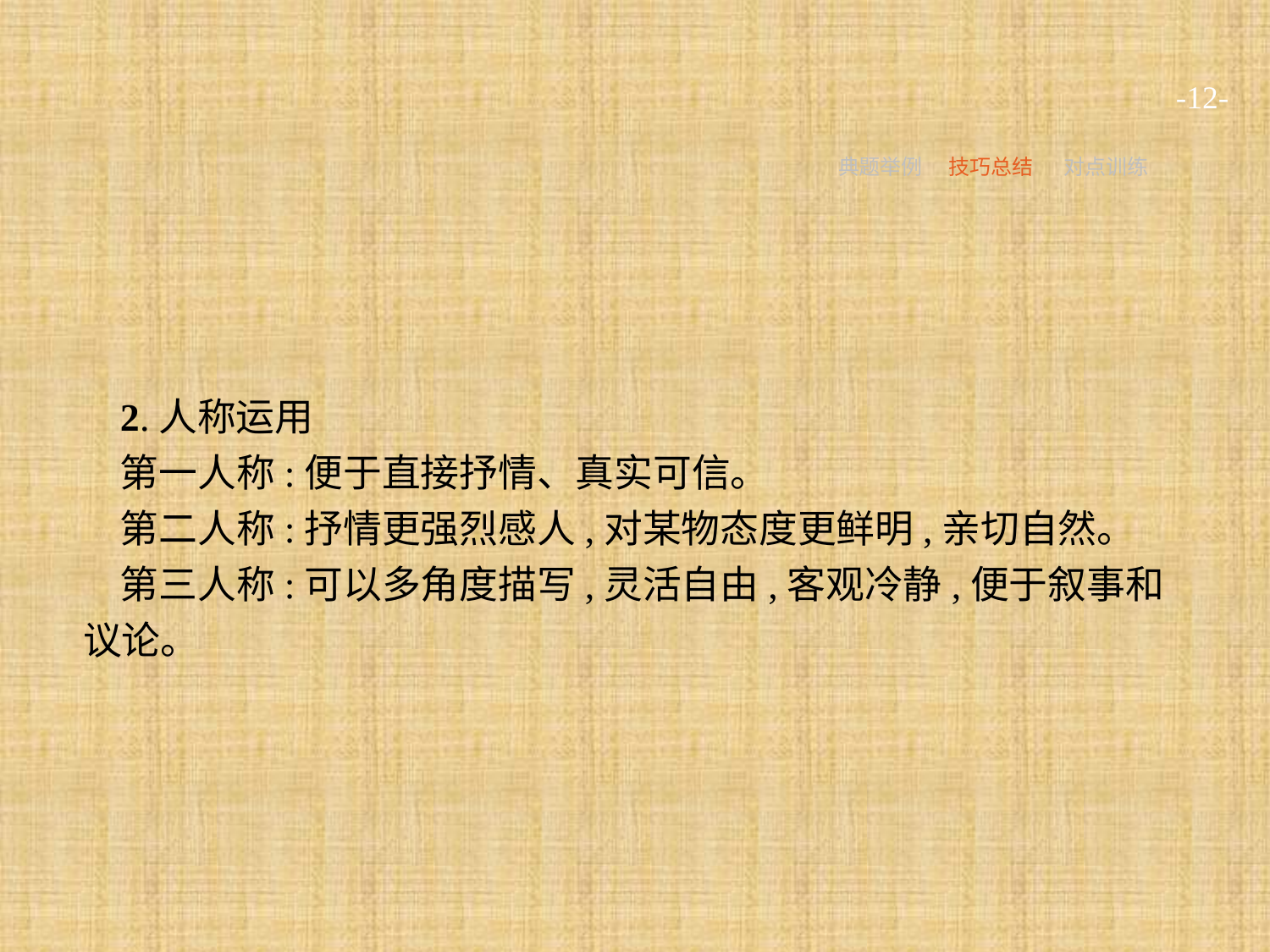

-12-
典题举例
技巧总结
对点训练
2.人称运用
第一人称:便于直接抒情、真实可信。
第二人称:抒情更强烈感人,对某物态度更鲜明,亲切自然。
第三人称:可以多角度描写,灵活自由,客观冷静,便于叙事和议论。